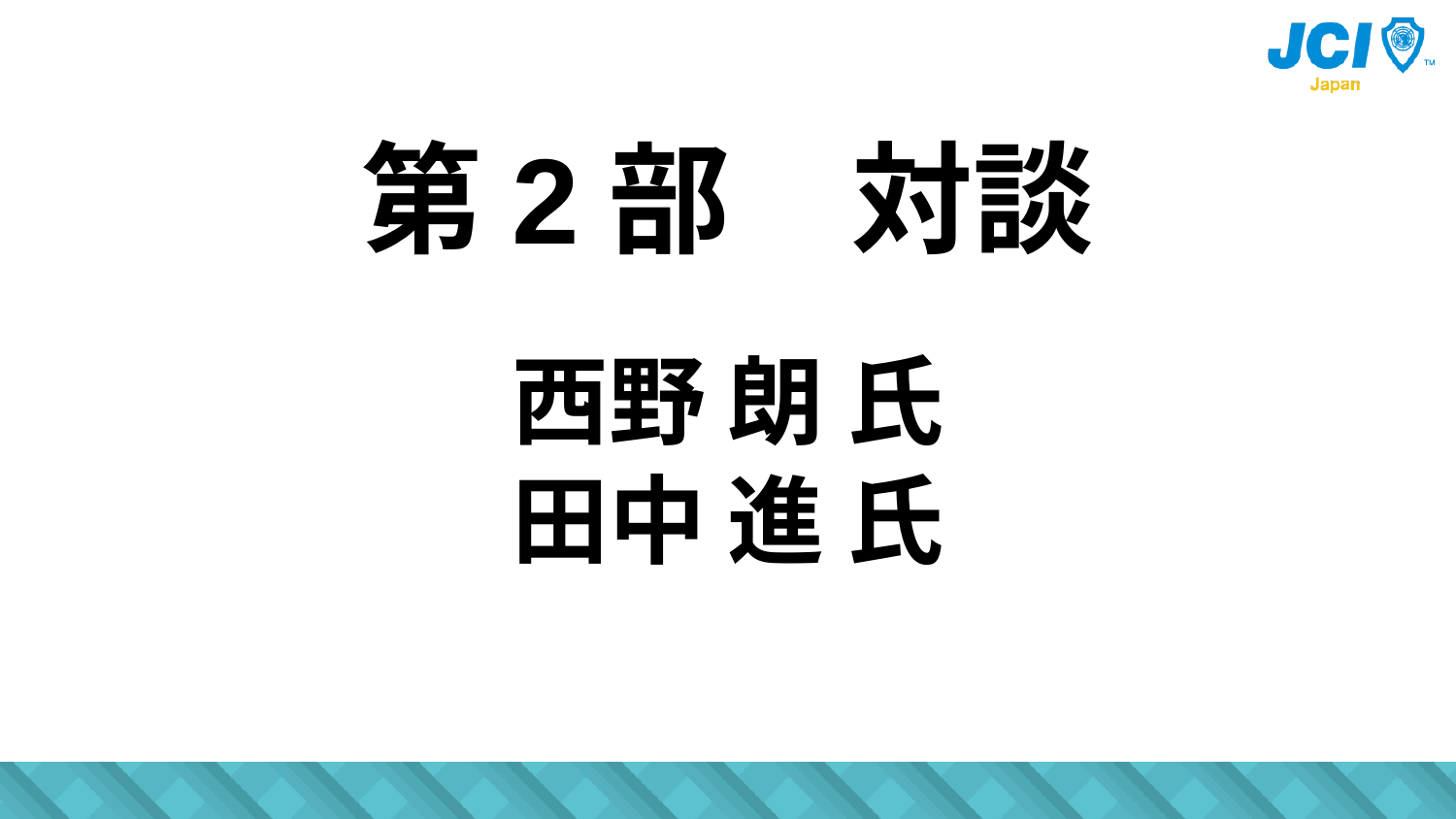

第2部　対談

西野 朗 氏
田中 進 氏
#